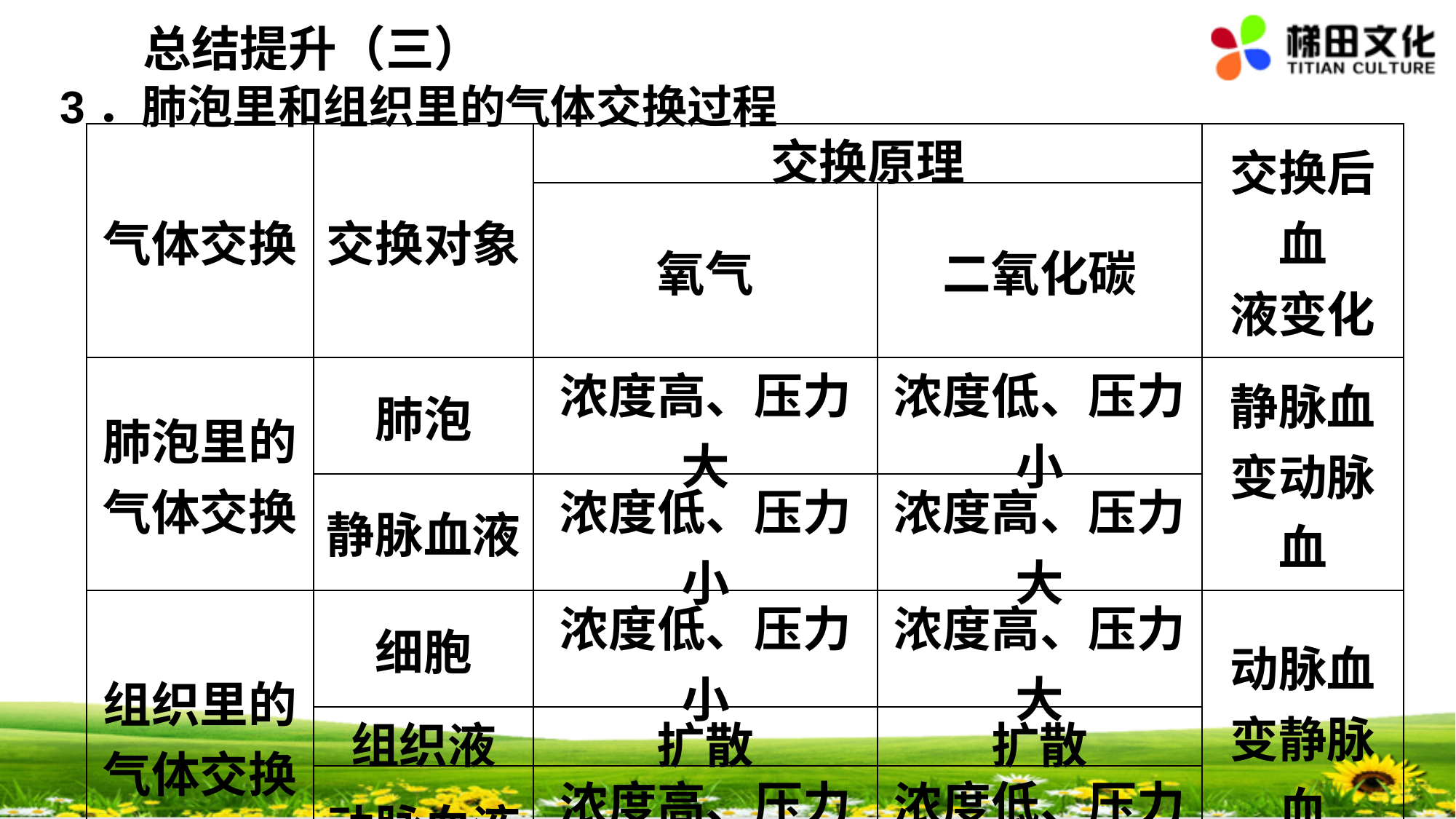

总结提升（三）
3．肺泡里和组织里的气体交换过程
| 气体交换 | 交换对象 | 交换原理 |  | 交换后血 液变化 |
| --- | --- | --- | --- | --- |
|  |  | 氧气 | 二氧化碳 |  |
| 肺泡里的 气体交换 | 肺泡 | 浓度高、压力大 | 浓度低、压力小 | 静脉血变动脉血 |
|  | 静脉血液 | 浓度低、压力小 | 浓度高、压力大 |  |
| 组织里的 气体交换 | 细胞 | 浓度低、压力小 | 浓度高、压力大 | 动脉血变静脉血 |
|  | 组织液 | 扩散 | 扩散 |  |
|  | 动脉血液 | 浓度高、压力大 | 浓度低、压力小 |  |